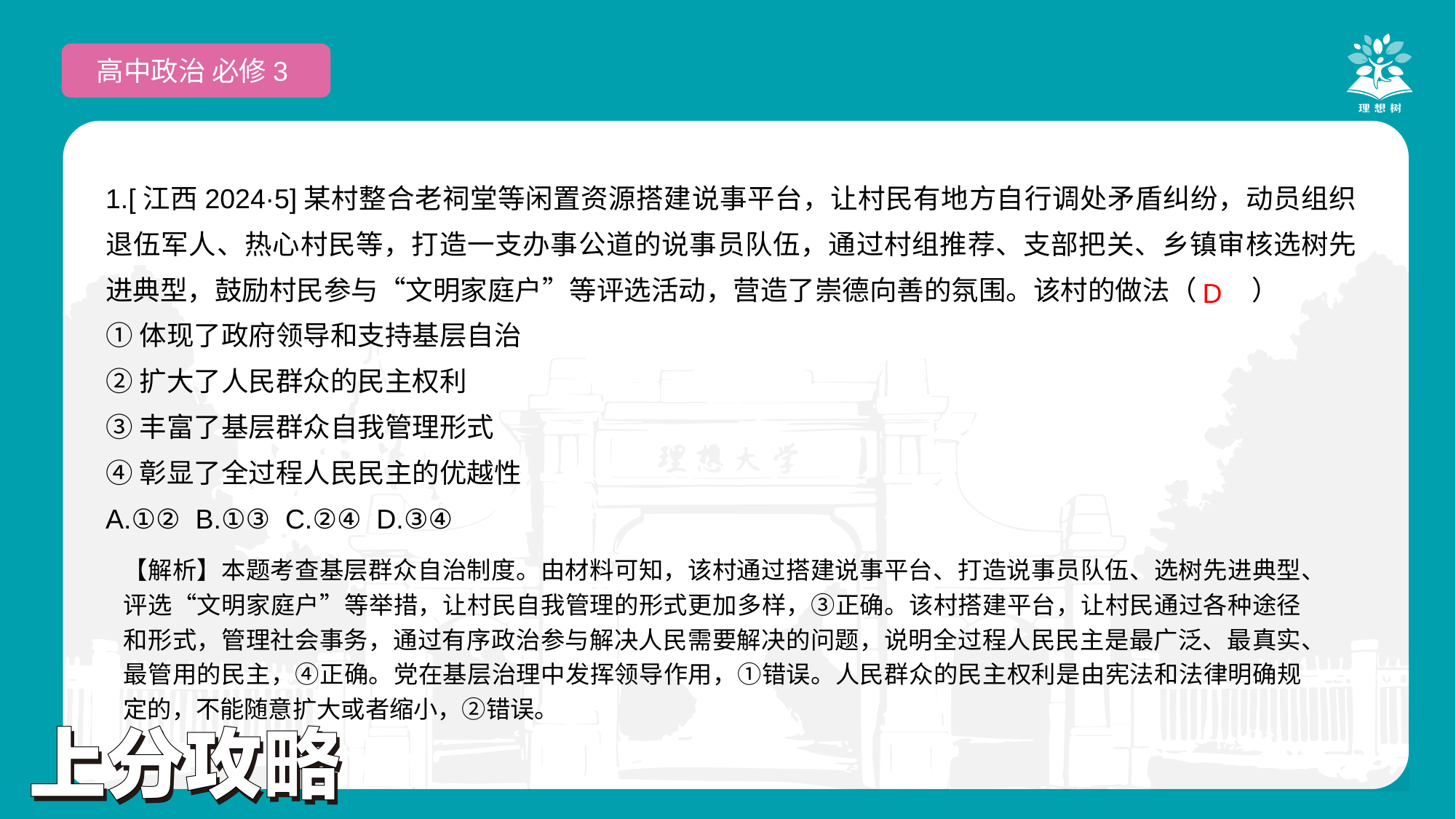

高中政治 必修3
1.[江西2024·5]某村整合老祠堂等闲置资源搭建说事平台，让村民有地方自行调处矛盾纠纷，动员组织退伍军人、热心村民等，打造一支办事公道的说事员队伍，通过村组推荐、支部把关、乡镇审核选树先进典型，鼓励村民参与“文明家庭户”等评选活动，营造了崇德向善的氛围。该村的做法（　　）
①体现了政府领导和支持基层自治
②扩大了人民群众的民主权利
③丰富了基层群众自我管理形式
④彰显了全过程人民民主的优越性
A.①②  B.①③  C.②④  D.③④
 D
【解析】本题考查基层群众自治制度。由材料可知，该村通过搭建说事平台、打造说事员队伍、选树先进典型、评选“文明家庭户”等举措，让村民自我管理的形式更加多样，③正确。该村搭建平台，让村民通过各种途径和形式，管理社会事务，通过有序政治参与解决人民需要解决的问题，说明全过程人民民主是最广泛、最真实、最管用的民主，④正确。党在基层治理中发挥领导作用，①错误。人民群众的民主权利是由宪法和法律明确规定的，不能随意扩大或者缩小，②错误。